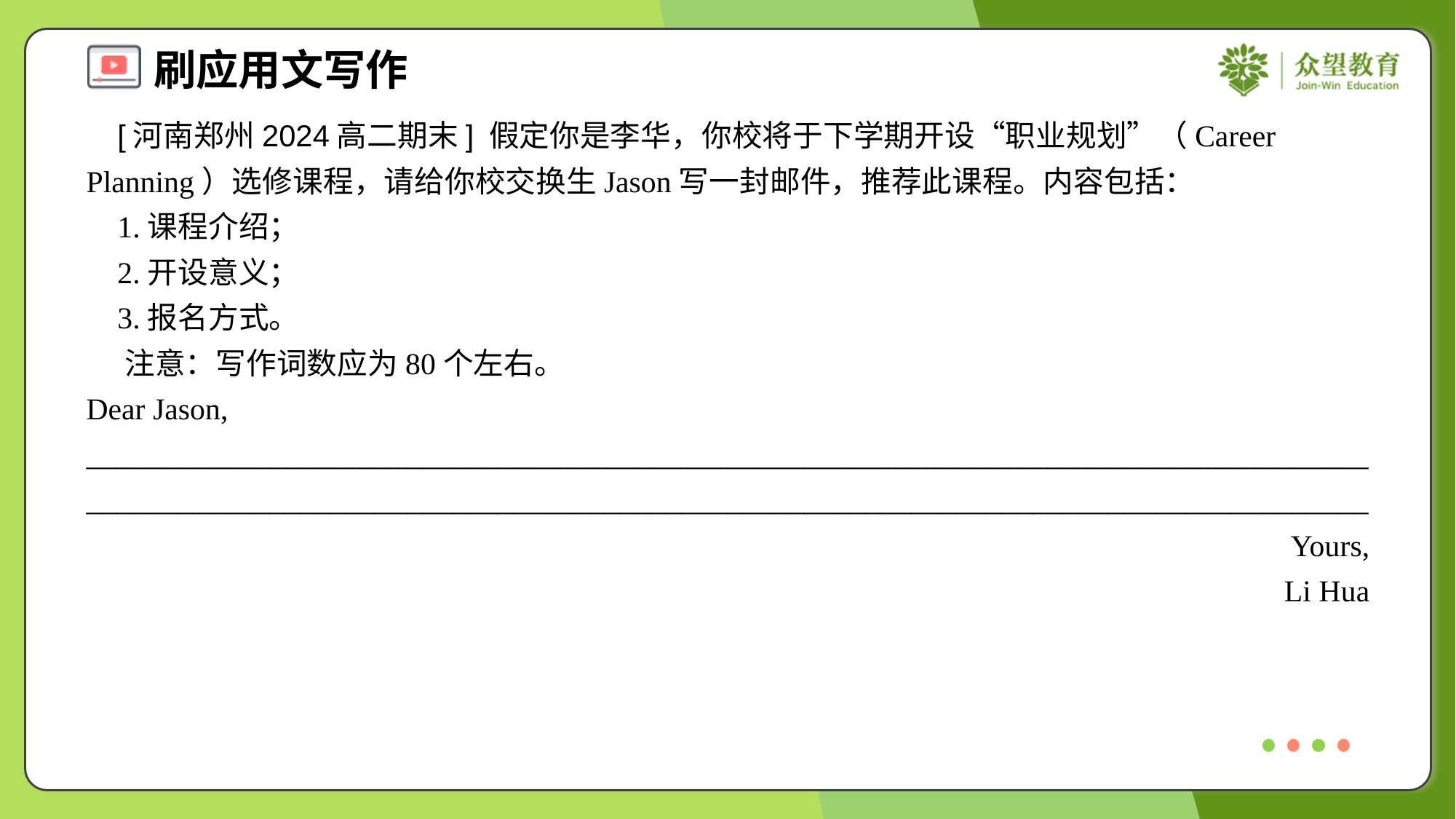

[河南郑州2024高二期末] 假定你是李华，你校将于下学期开设“职业规划”（Career Planning）选修课程，请给你校交换生Jason写一封邮件，推荐此课程。内容包括：
    1.课程介绍；
    2.开设意义；
    3.报名方式。
    注意：写作词数应为80个左右。
Dear Jason,
________________________________________________________________________________________________________________________________________________________________________
Yours,
Li Hua